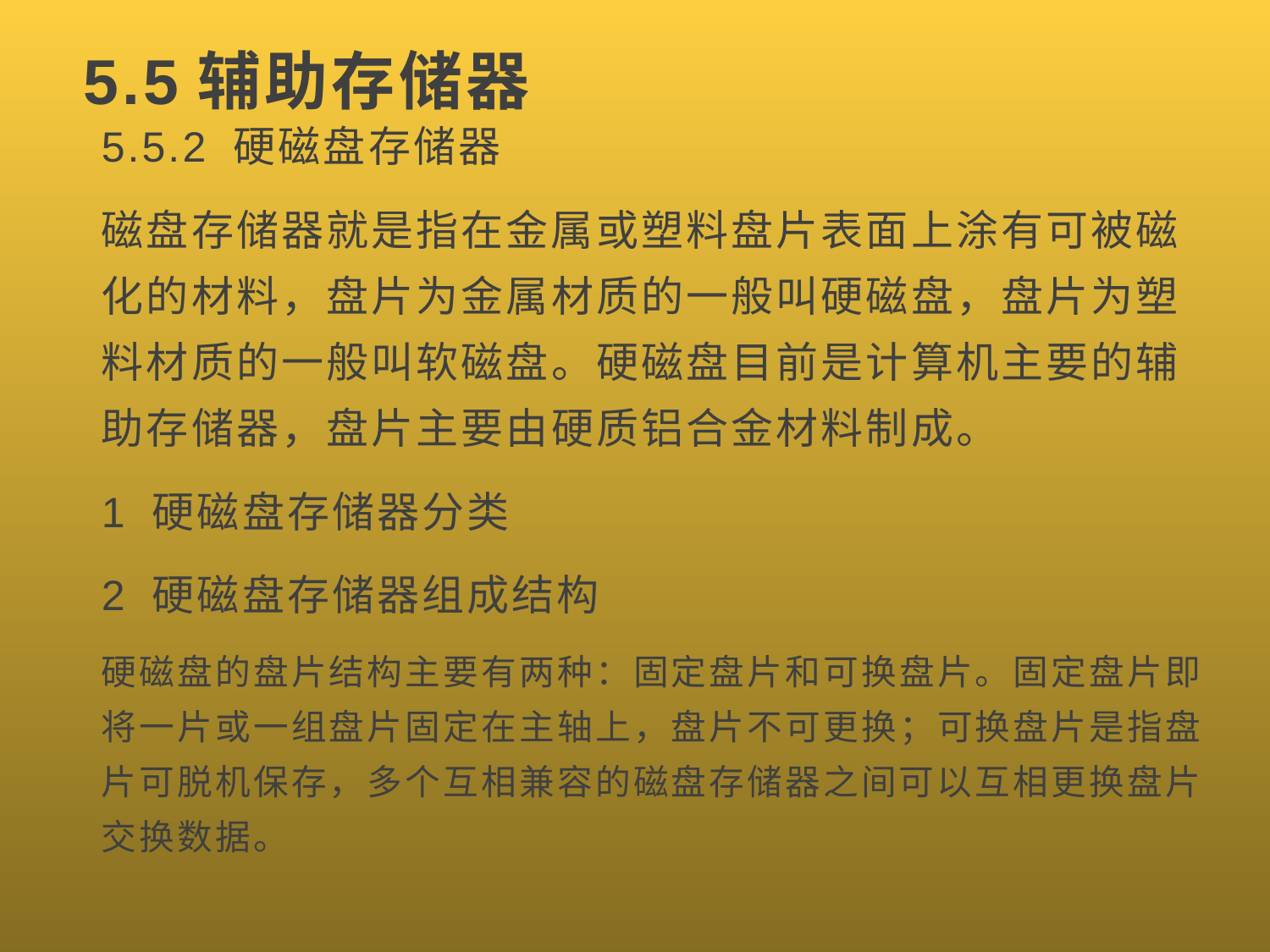

# 5.5辅助存储器

5.5.2 硬磁盘存储器
磁盘存储器就是指在金属或塑料盘片表面上涂有可被磁化的材料，盘片为金属材质的一般叫硬磁盘，盘片为塑料材质的一般叫软磁盘。硬磁盘目前是计算机主要的辅助存储器，盘片主要由硬质铝合金材料制成。
1 硬磁盘存储器分类
2 硬磁盘存储器组成结构
硬磁盘的盘片结构主要有两种：固定盘片和可换盘片。固定盘片即将一片或一组盘片固定在主轴上，盘片不可更换；可换盘片是指盘片可脱机保存，多个互相兼容的磁盘存储器之间可以互相更换盘片交换数据。